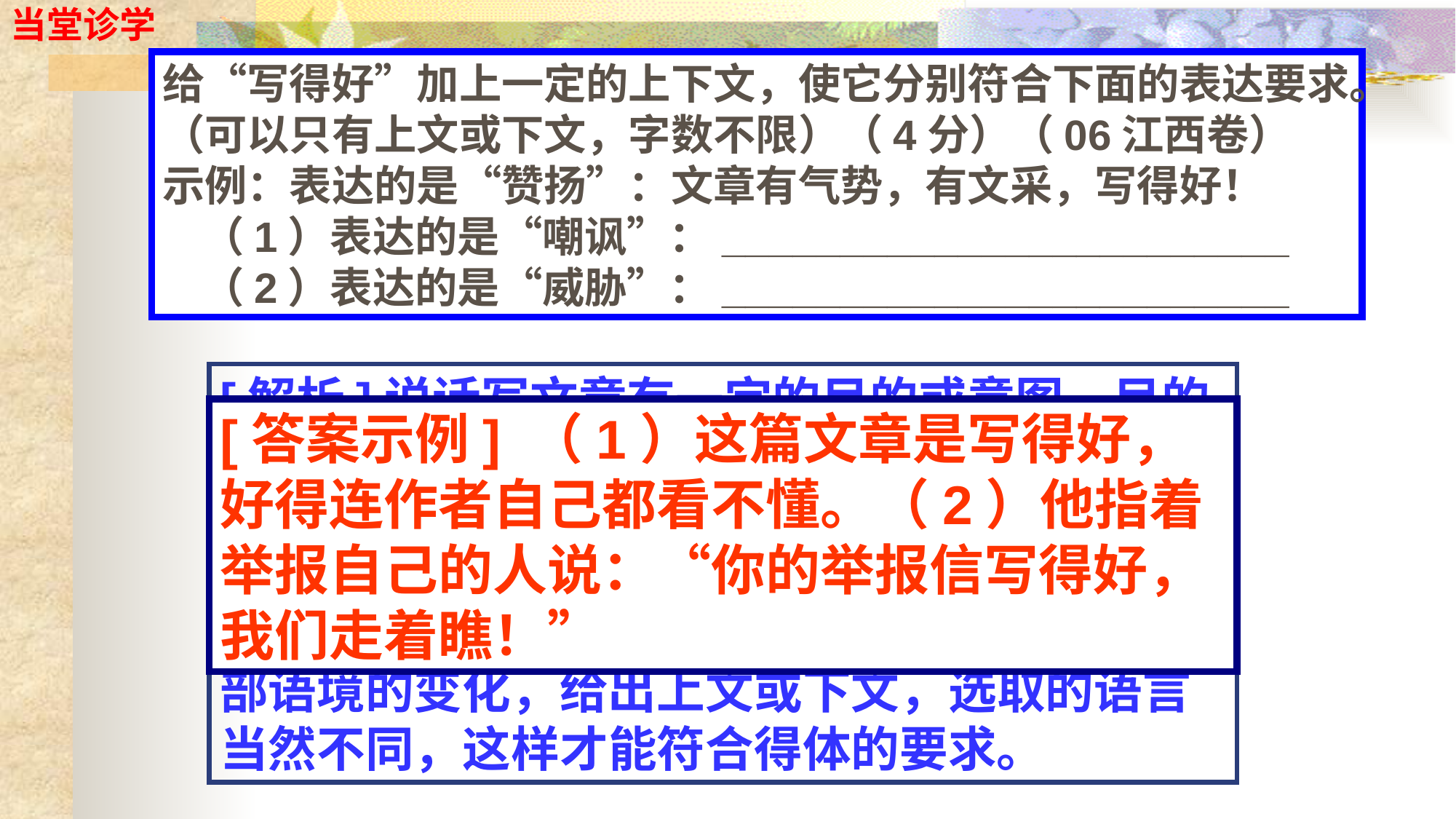

当堂诊学
给“写得好”加上一定的上下文，使它分别符合下面的表达要求。（可以只有上文或下文，字数不限）（4分）（06江西卷）
示例：表达的是“赞扬”：文章有气势，有文采，写得好！
   （1）表达的是“嘲讽”：________________________
   （2）表达的是“威胁”：________________________
[解析]说话写文章有一定的目的或意图，目的不同，用语自然要有变化。要做到准确得体，须根据表情达意的需要，选用恰当的表达方式。本题要求给“写得好”加上一定的上下文，表达的是“嘲讽”或“威胁”的意图。要根据外部语境的变化，给出上文或下文，选取的语言当然不同，这样才能符合得体的要求。
[答案示例] （1）这篇文章是写得好，好得连作者自己都看不懂。（2）他指着举报自己的人说：“你的举报信写得好，我们走着瞧！”